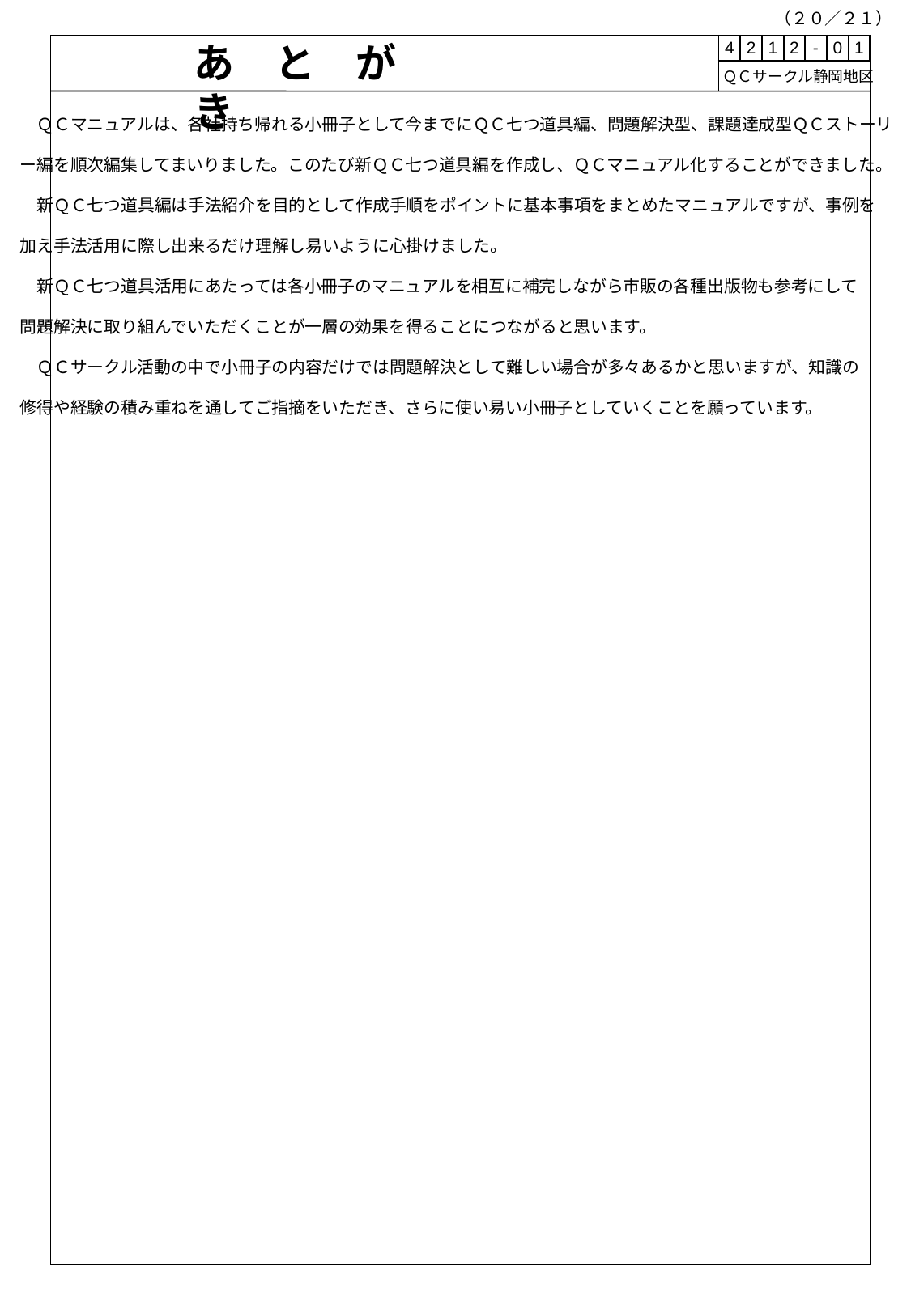

（２０／２１）
あ　と　が　き

| 4 | 2 | 1 | 2 | - | 0 | 1 |
| --- | --- | --- | --- | --- | --- | --- |
 ＱＣサークル静岡地区

　ＱＣマニュアルは、各社持ち帰れる小冊子として今までにＱＣ七つ道具編、問題解決型、課題達成型ＱＣストーリ

ー編を順次編集してまいりました。このたび新ＱＣ七つ道具編を作成し、ＱＣマニュアル化することができました。

　新ＱＣ七つ道具編は手法紹介を目的として作成手順をポイントに基本事項をまとめたマニュアルですが、事例を

加え手法活用に際し出来るだけ理解し易いように心掛けました。

　新ＱＣ七つ道具活用にあたっては各小冊子のマニュアルを相互に補完しながら市販の各種出版物も参考にして

問題解決に取り組んでいただくことが一層の効果を得ることにつながると思います。

　ＱＣサークル活動の中で小冊子の内容だけでは問題解決として難しい場合が多々あるかと思いますが、知識の

修得や経験の積み重ねを通してご指摘をいただき、さらに使い易い小冊子としていくことを願っています。